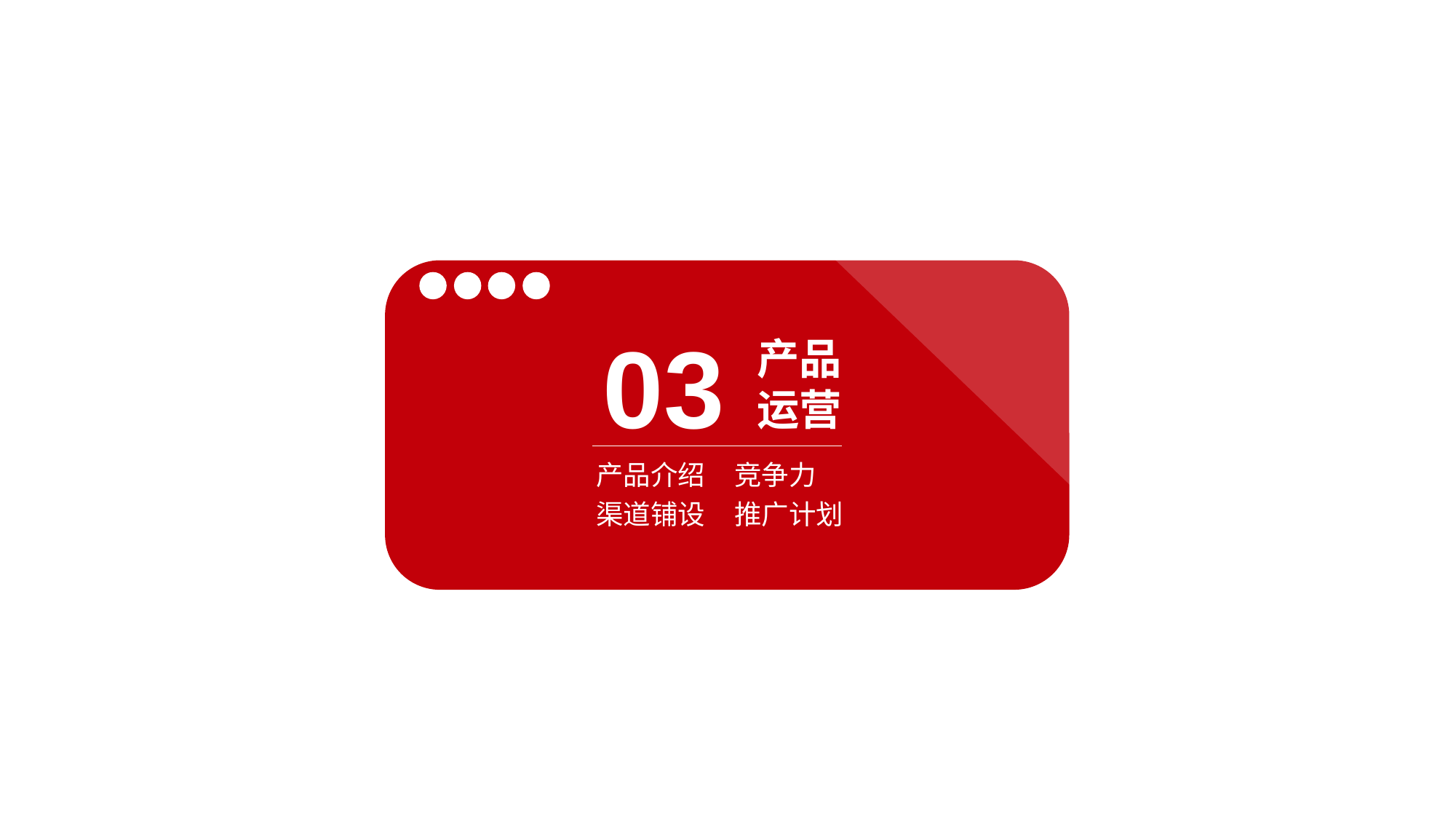

03
产品
运营
产品介绍
竞争力
渠道铺设
推广计划